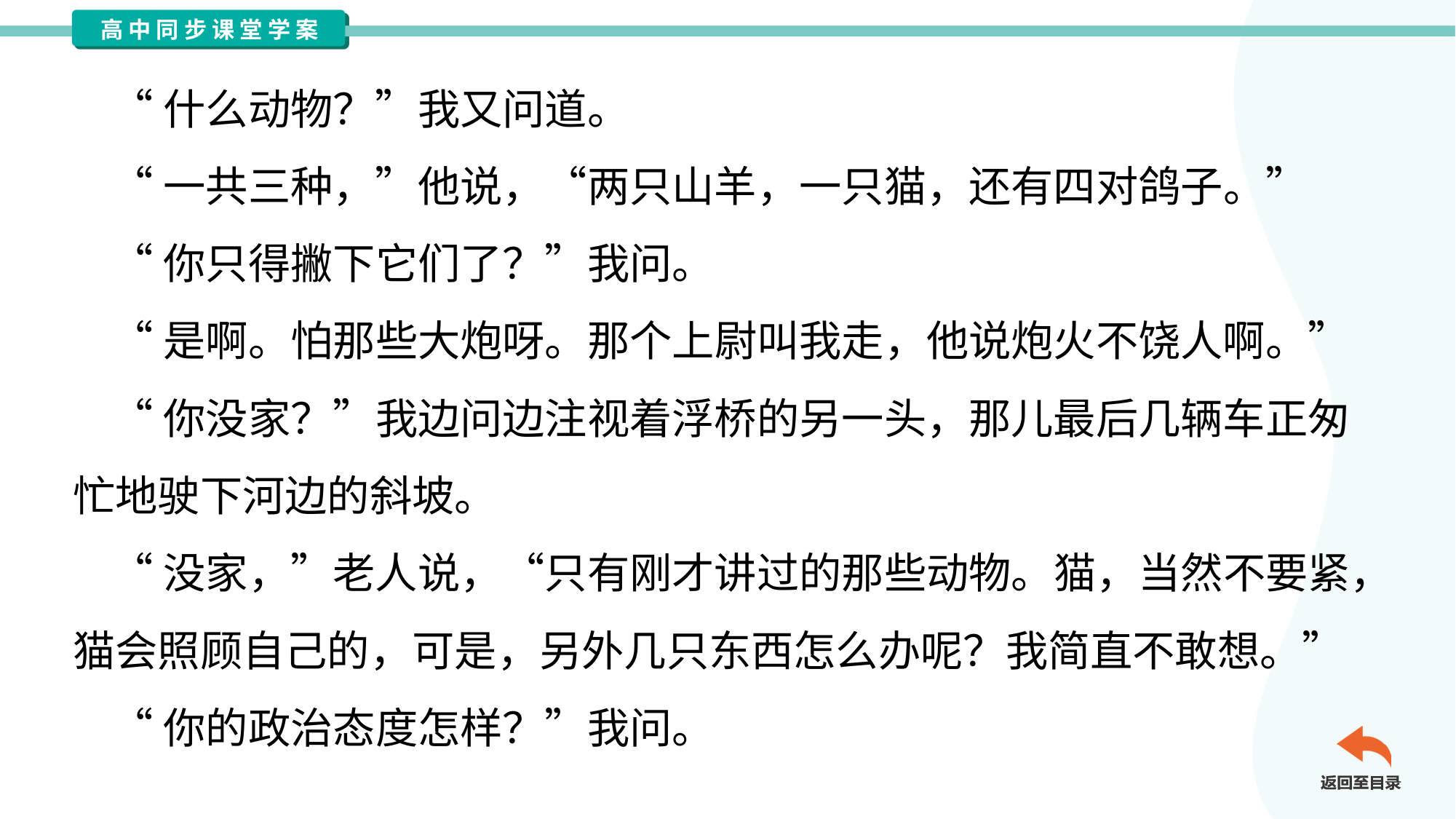

“什么动物？”我又问道。
    “一共三种，”他说，“两只山羊，一只猫，还有四对鸽子。”
    “你只得撇下它们了？”我问。
    “是啊。怕那些大炮呀。那个上尉叫我走，他说炮火不饶人啊。”
    “你没家？”我边问边注视着浮桥的另一头，那儿最后几辆车正匆
忙地驶下河边的斜坡。
    “没家，”老人说，“只有刚才讲过的那些动物。猫，当然不要紧，
猫会照顾自己的，可是，另外几只东西怎么办呢？我简直不敢想。”
    “你的政治态度怎样？”我问。